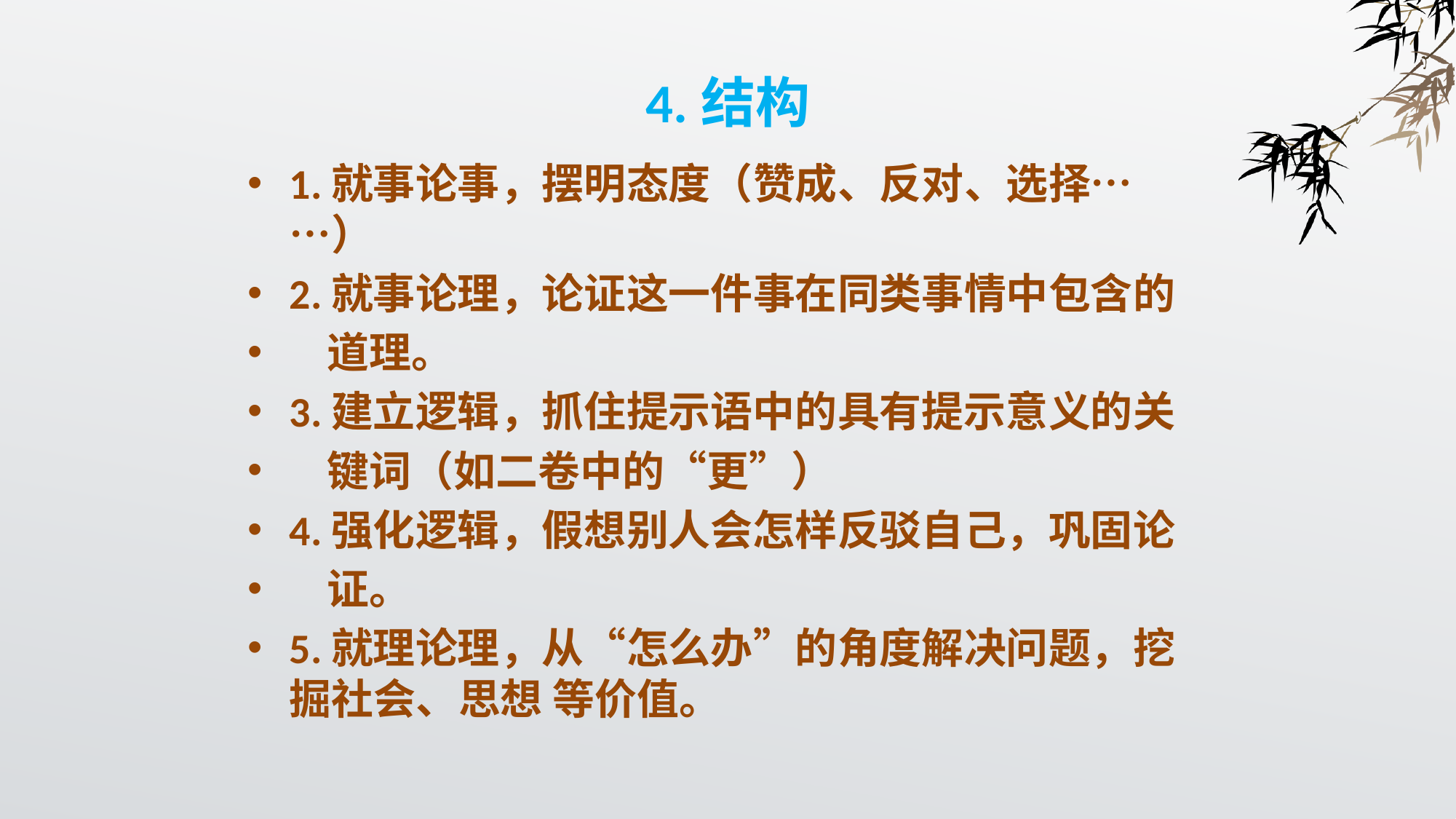

# 4.结构
1.就事论事，摆明态度（赞成、反对、选择……）
2.就事论理，论证这一件事在同类事情中包含的
   道理。
3.建立逻辑，抓住提示语中的具有提示意义的关
   键词（如二卷中的“更”）
4.强化逻辑，假想别人会怎样反驳自己，巩固论
   证。
5.就理论理，从“怎么办”的角度解决问题，挖掘社会、思想 等价值。